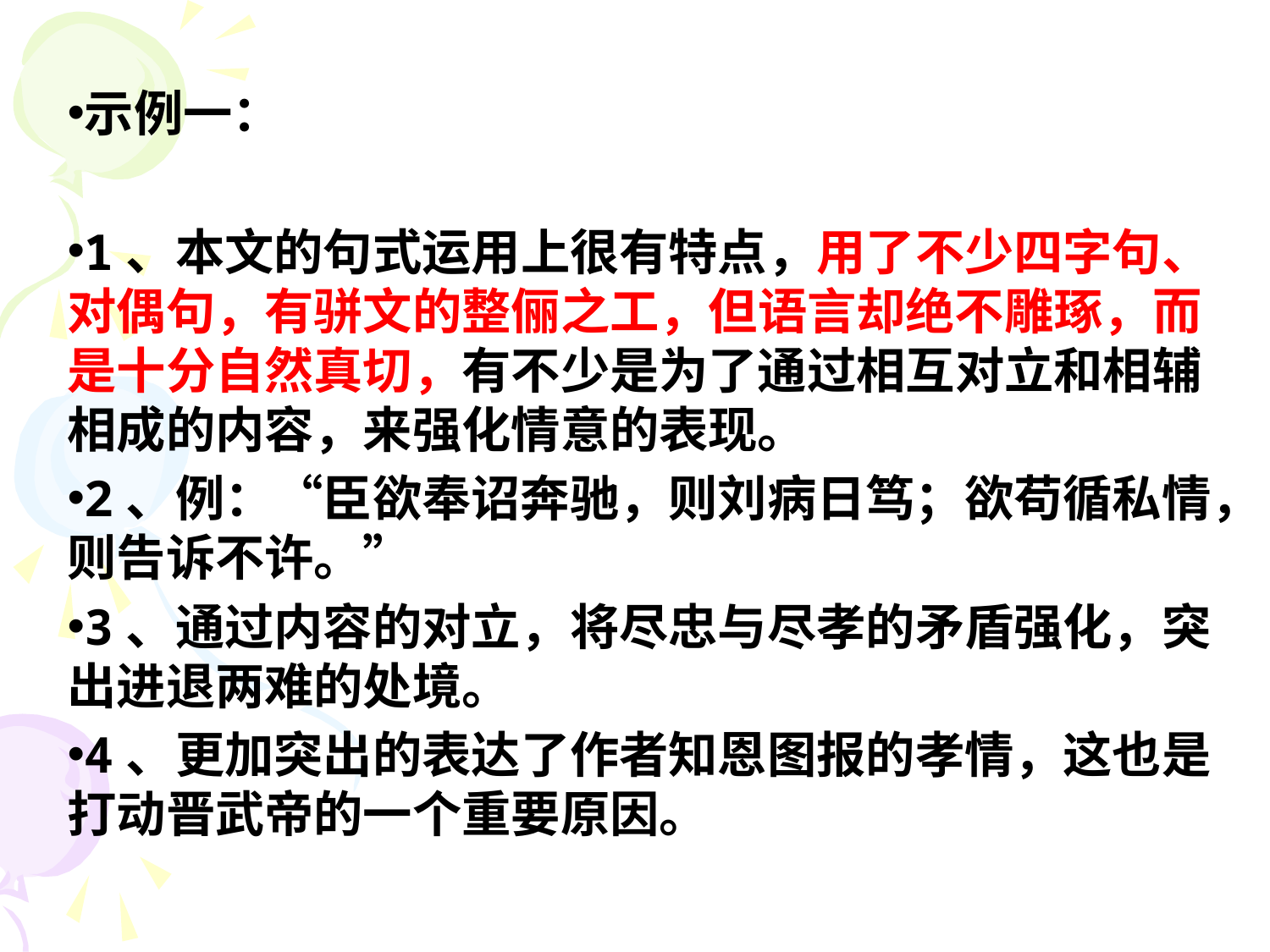

示例一：

1、本文的句式运用上很有特点，用了不少四字句、对偶句，有骈文的整俪之工，但语言却绝不雕琢，而是十分自然真切，有不少是为了通过相互对立和相辅相成的内容，来强化情意的表现。
2、例：“臣欲奉诏奔驰，则刘病日笃；欲苟循私情，则告诉不许。”
3、通过内容的对立，将尽忠与尽孝的矛盾强化，突出进退两难的处境。
4、更加突出的表达了作者知恩图报的孝情，这也是打动晋武帝的一个重要原因。